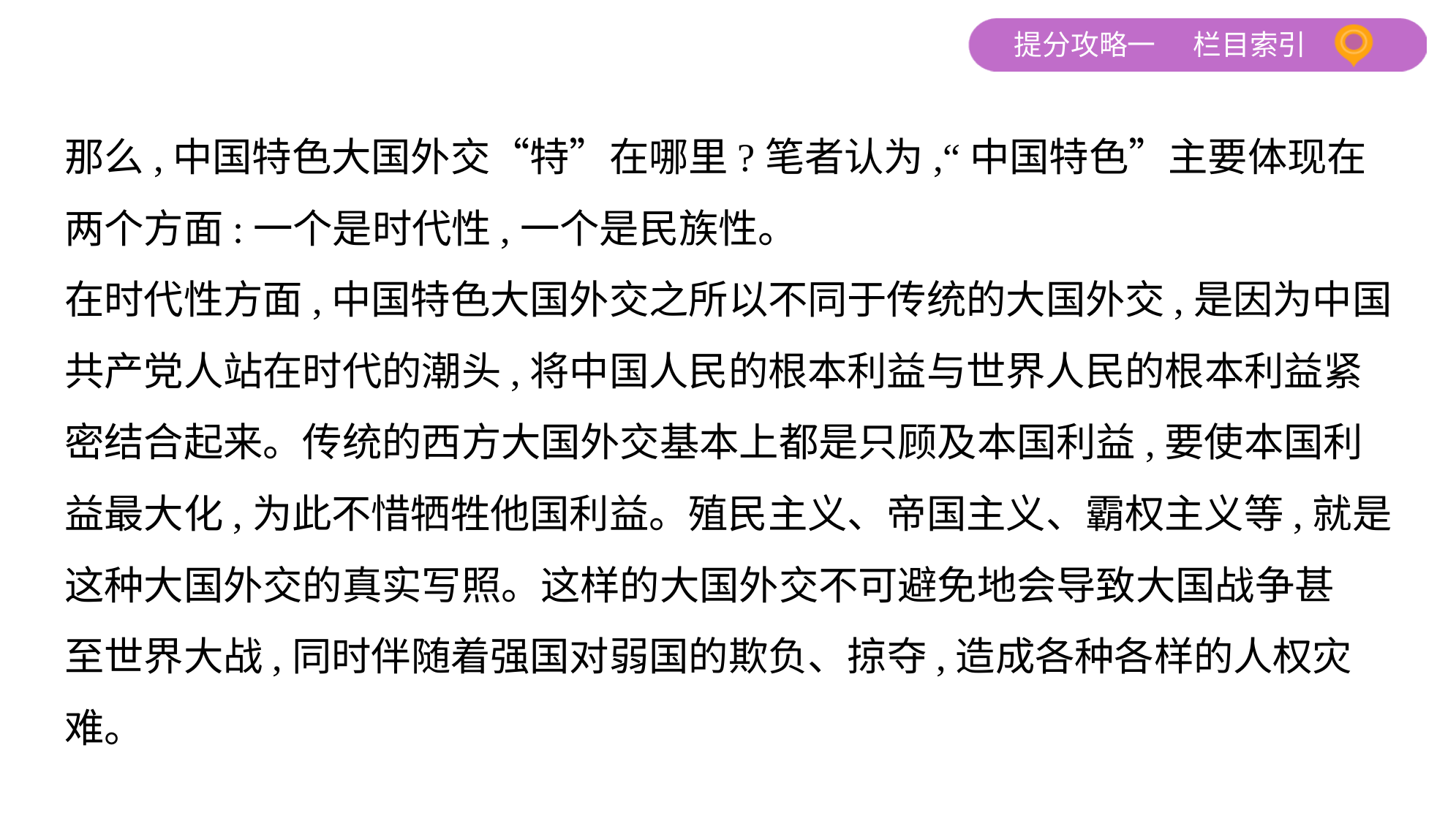

那么,中国特色大国外交“特”在哪里?笔者认为,“中国特色”主要体现在
两个方面:一个是时代性,一个是民族性。
在时代性方面,中国特色大国外交之所以不同于传统的大国外交,是因为中国
共产党人站在时代的潮头,将中国人民的根本利益与世界人民的根本利益紧
密结合起来。传统的西方大国外交基本上都是只顾及本国利益,要使本国利
益最大化,为此不惜牺牲他国利益。殖民主义、帝国主义、霸权主义等,就是
这种大国外交的真实写照。这样的大国外交不可避免地会导致大国战争甚
至世界大战,同时伴随着强国对弱国的欺负、掠夺,造成各种各样的人权灾
难。